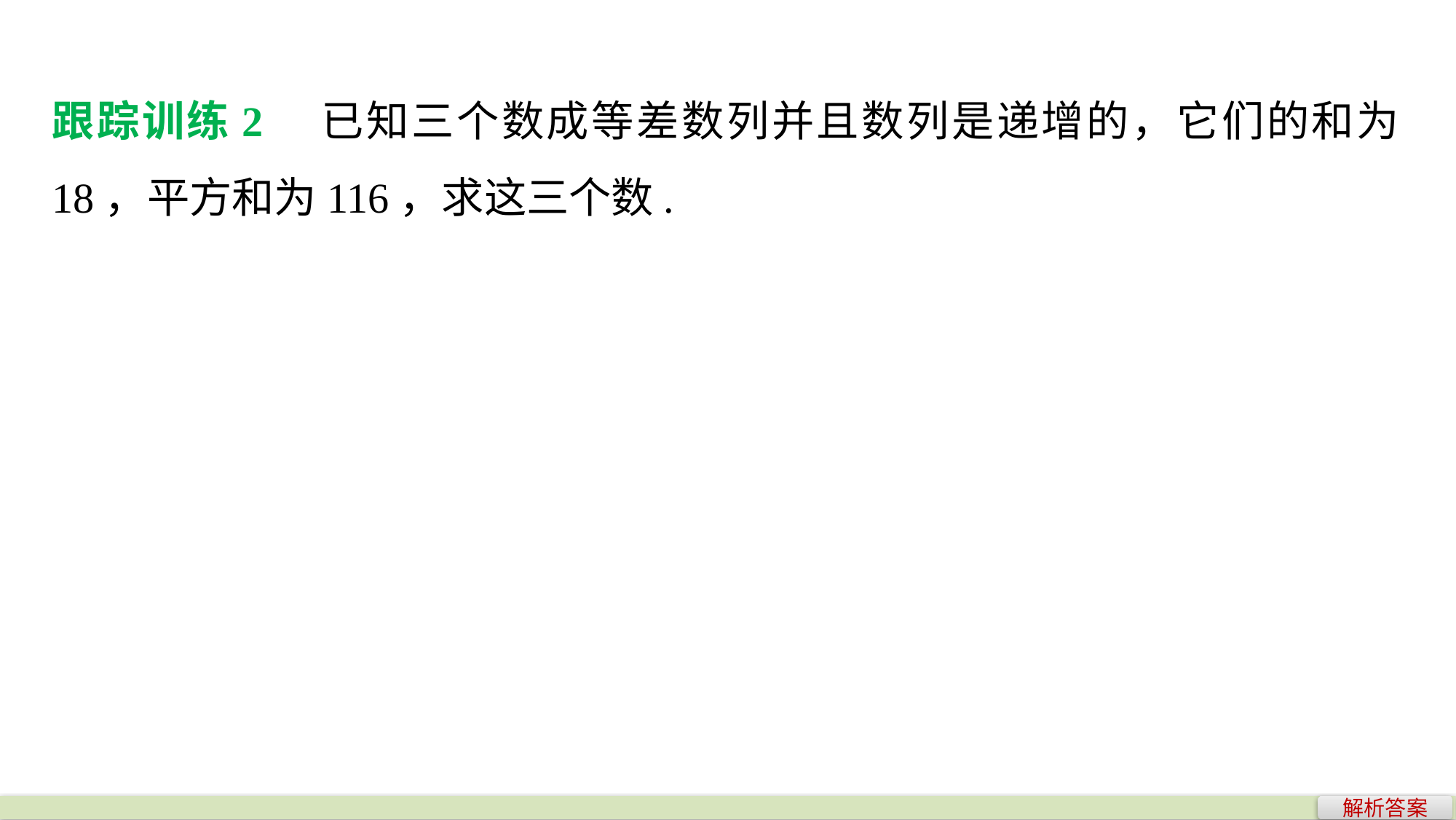

跟踪训练2　已知三个数成等差数列并且数列是递增的，它们的和为18，平方和为116，求这三个数.
解析答案